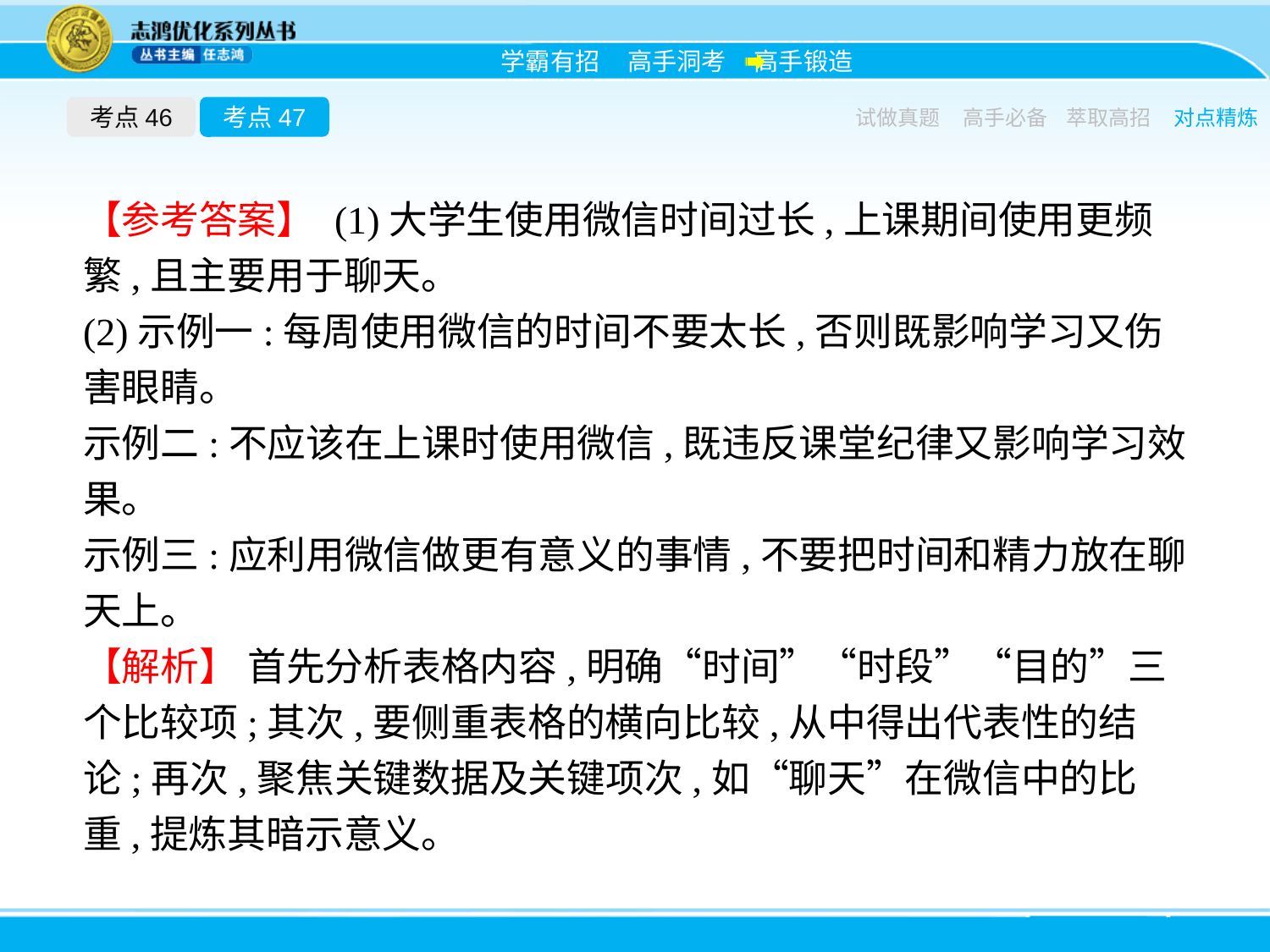

考点46
考点47
试做真题
高手必备
萃取高招
对点精炼
【参考答案】 (1)大学生使用微信时间过长,上课期间使用更频繁,且主要用于聊天。
(2)示例一:每周使用微信的时间不要太长,否则既影响学习又伤害眼睛。
示例二:不应该在上课时使用微信,既违反课堂纪律又影响学习效果。
示例三:应利用微信做更有意义的事情,不要把时间和精力放在聊天上。
【解析】 首先分析表格内容,明确“时间”“时段”“目的”三个比较项;其次,要侧重表格的横向比较,从中得出代表性的结论;再次,聚焦关键数据及关键项次,如“聊天”在微信中的比重,提炼其暗示意义。